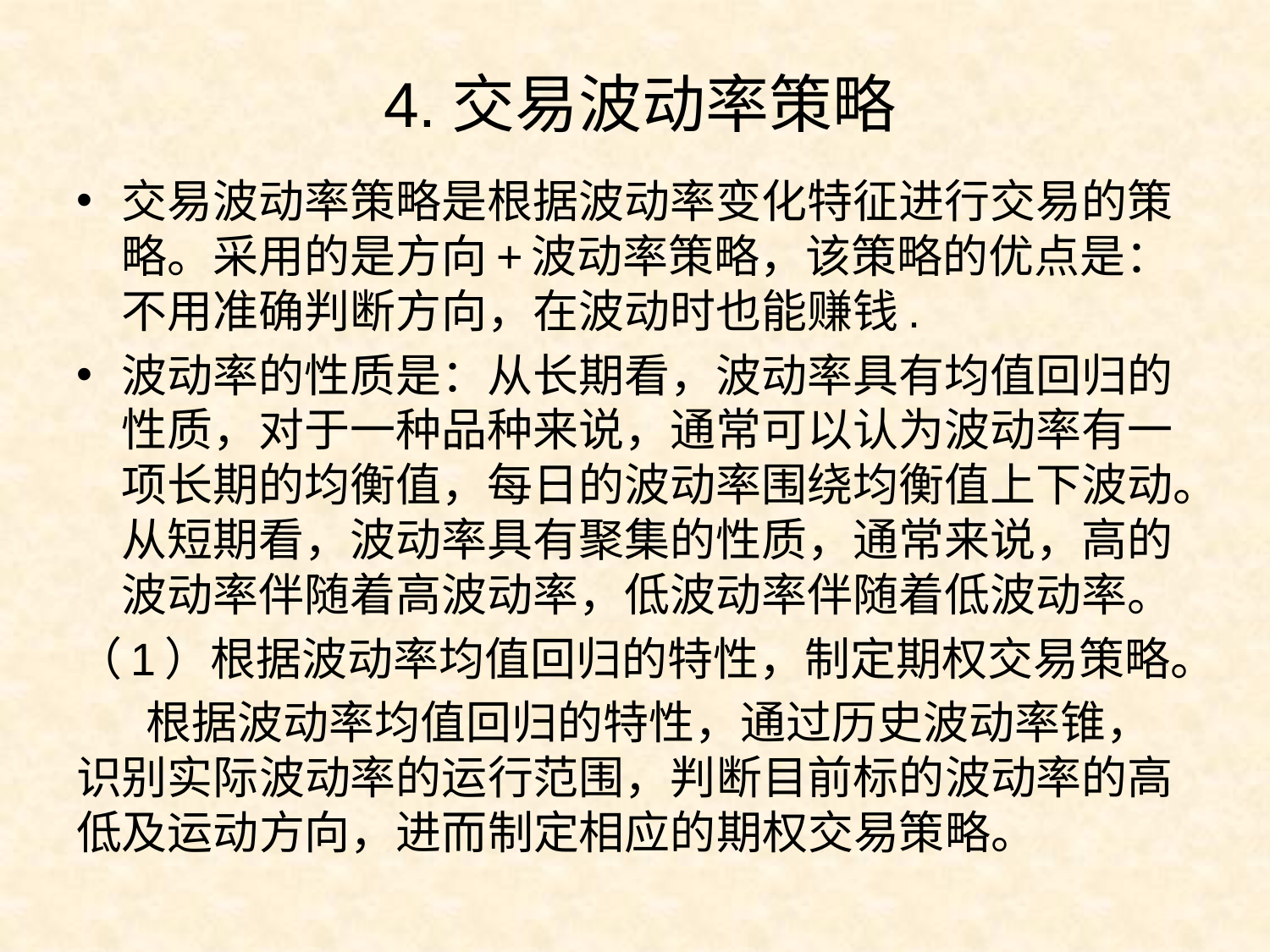

# 4.交易波动率策略
交易波动率策略是根据波动率变化特征进行交易的策略。采用的是方向+波动率策略，该策略的优点是：不用准确判断方向，在波动时也能赚钱.
波动率的性质是：从长期看，波动率具有均值回归的性质，对于一种品种来说，通常可以认为波动率有一项长期的均衡值，每日的波动率围绕均衡值上下波动。从短期看，波动率具有聚集的性质，通常来说，高的波动率伴随着高波动率，低波动率伴随着低波动率。
（1）根据波动率均值回归的特性，制定期权交易策略。
      根据波动率均值回归的特性，通过历史波动率锥，识别实际波动率的运行范围，判断目前标的波动率的高低及运动方向，进而制定相应的期权交易策略。